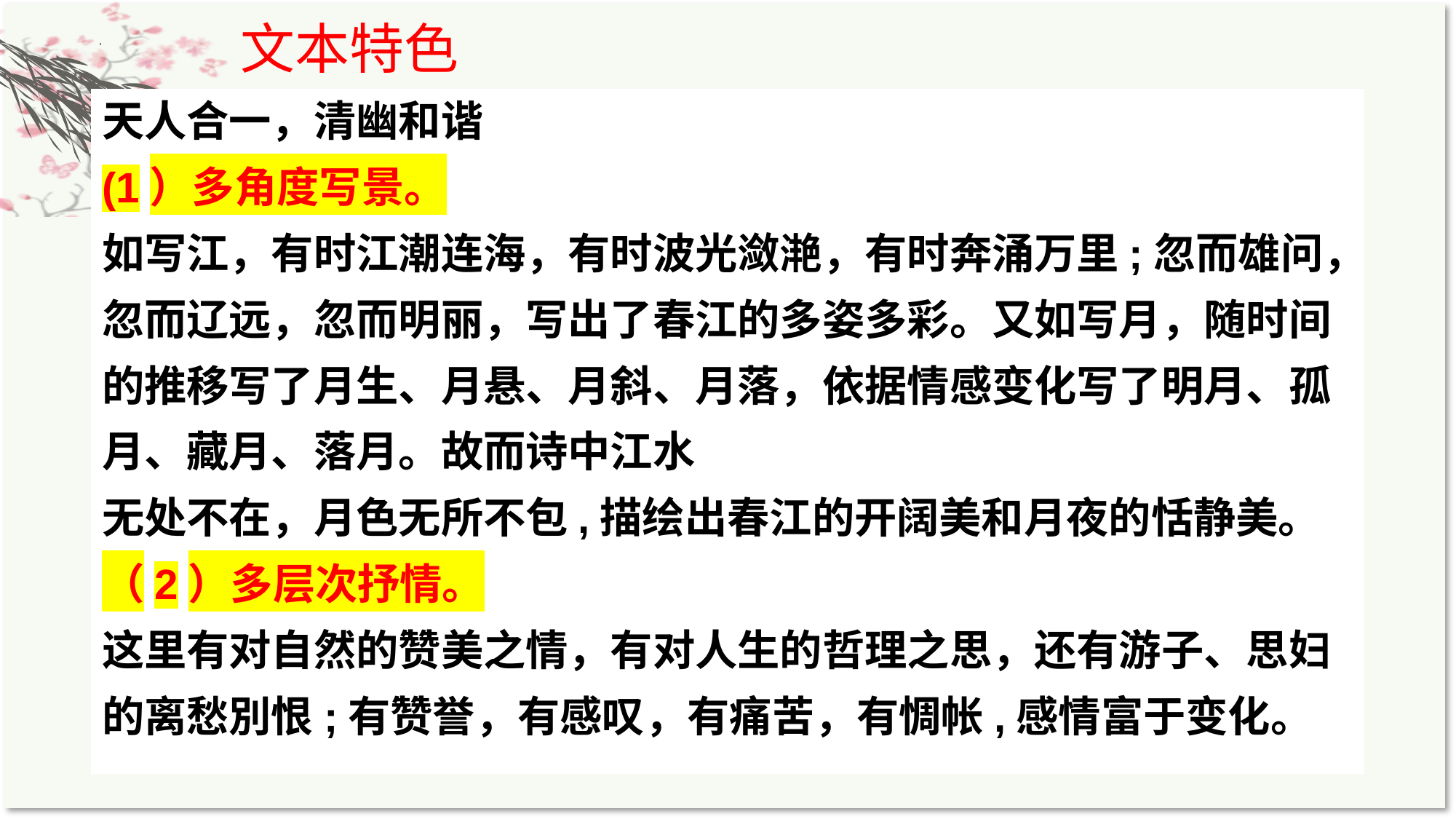

文本特色
天人合一，清幽和谐
(1）多角度写景。
如写江，有时江潮连海，有时波光潋滟，有时奔涌万里;忽而雄问，忽而辽远，忽而明丽，写出了春江的多姿多彩。又如写月，随时间的推移写了月生、月悬、月斜、月落，依据情感变化写了明月、孤月、藏月、落月。故而诗中江水
无处不在，月色无所不包,描绘出春江的开阔美和月夜的恬静美。
（2）多层次抒情。
这里有对自然的赞美之情，有对人生的哲理之思，还有游子、思妇的离愁別恨;有赞誉，有感叹，有痛苦，有惆帐,感情富于变化。